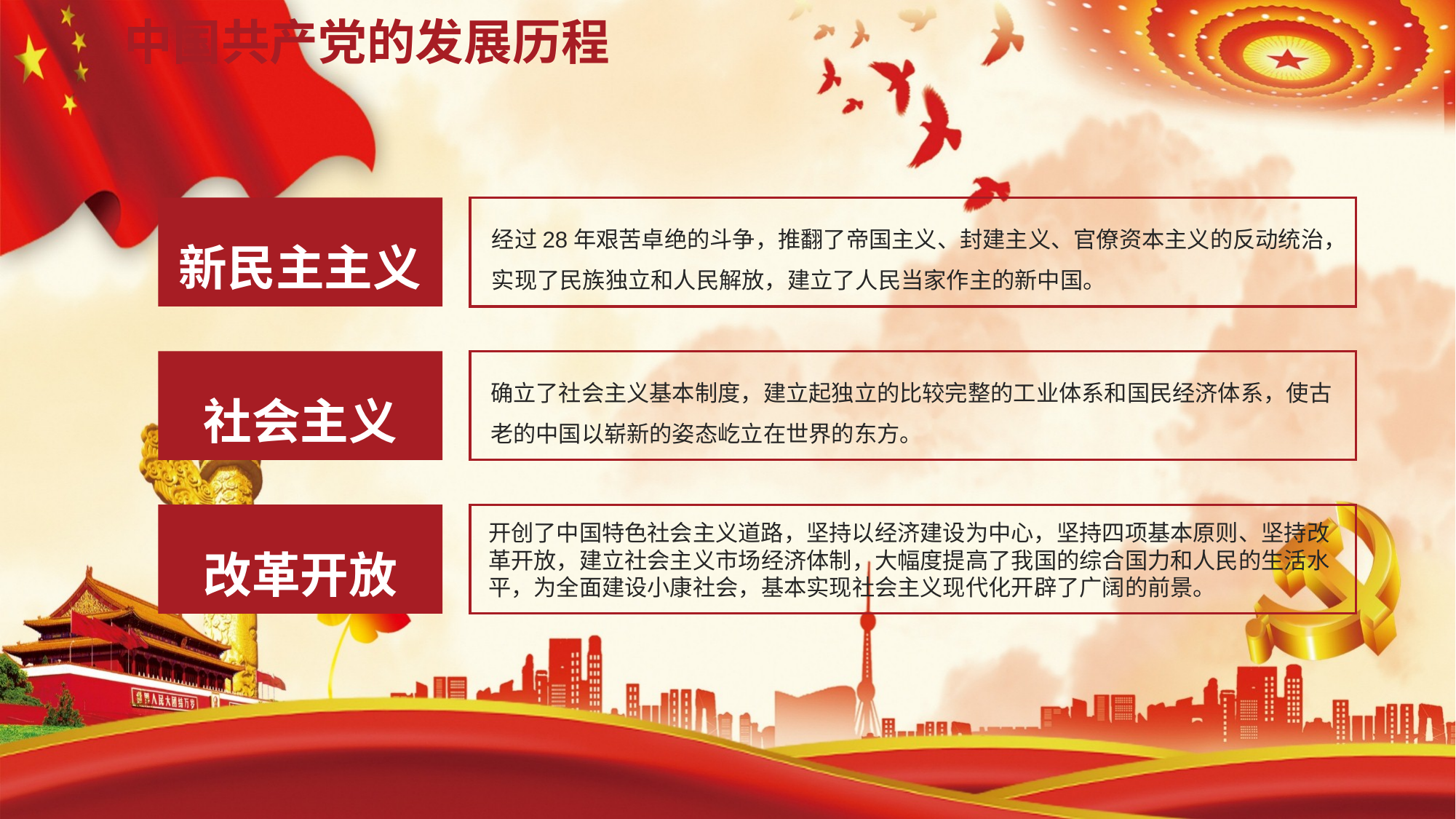

# 中国共产党的发展历程
新民主主义

经过28年艰苦卓绝的斗争，推翻了帝国主义、封建主义、官僚资本主义的反动统治，实现了民族独立和人民解放，建立了人民当家作主的新中国。
社会主义

确立了社会主义基本制度，建立起独立的比较完整的工业体系和国民经济体系，使古老的中国以崭新的姿态屹立在世界的东方。
改革开放

开创了中国特色社会主义道路，坚持以经济建设为中心，坚持四项基本原则、坚持改革开放，建立社会主义市场经济体制，大幅度提高了我国的综合国力和人民的生活水平，为全面建设小康社会，基本实现社会主义现代化开辟了广阔的前景。